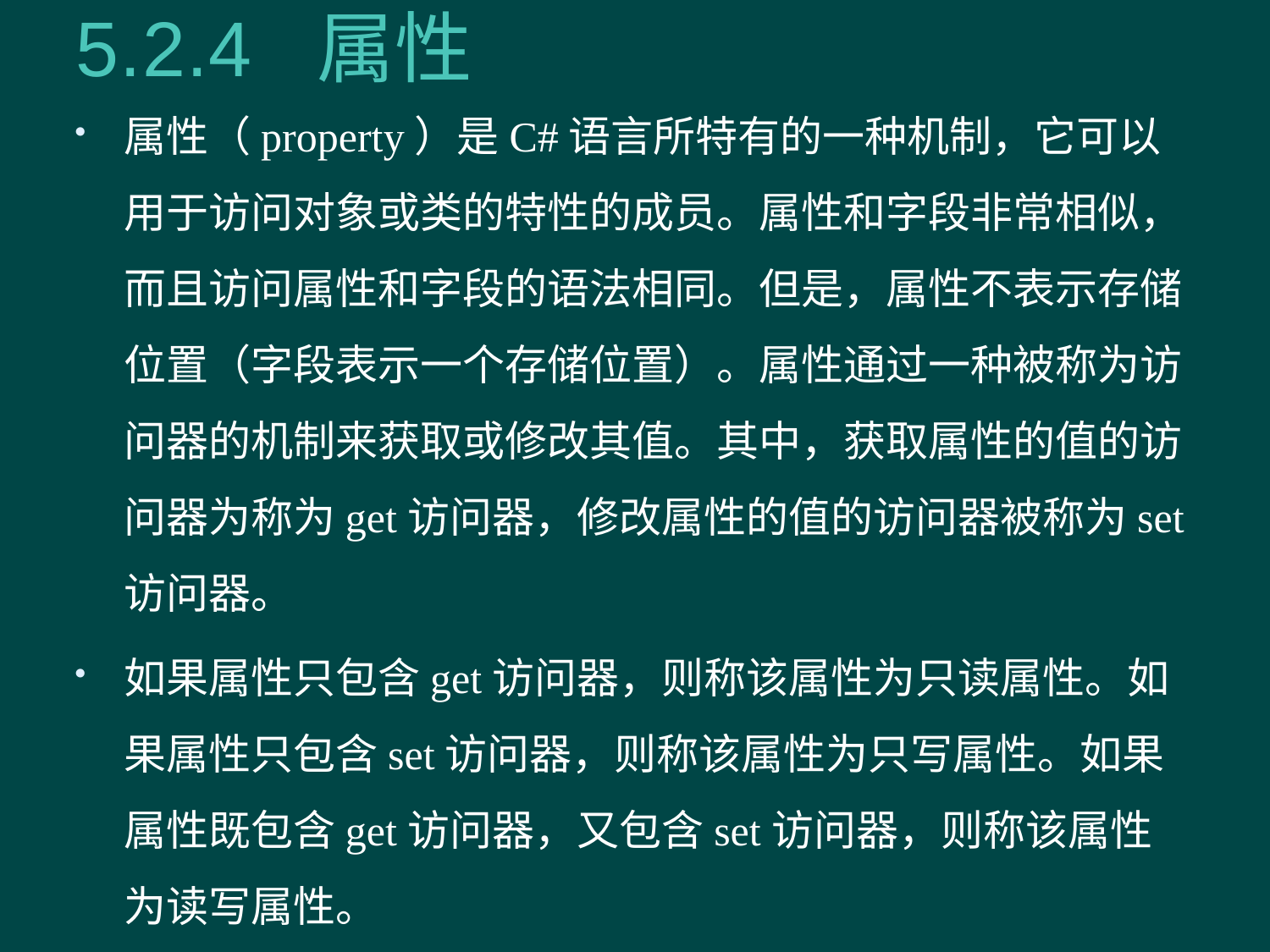

# 5.2.4  属性
属性（property）是C#语言所特有的一种机制，它可以用于访问对象或类的特性的成员。属性和字段非常相似，而且访问属性和字段的语法相同。但是，属性不表示存储位置（字段表示一个存储位置）。属性通过一种被称为访问器的机制来获取或修改其值。其中，获取属性的值的访问器为称为get访问器，修改属性的值的访问器被称为set访问器。
如果属性只包含get访问器，则称该属性为只读属性。如果属性只包含set访问器，则称该属性为只写属性。如果属性既包含get访问器，又包含set访问器，则称该属性为读写属性。